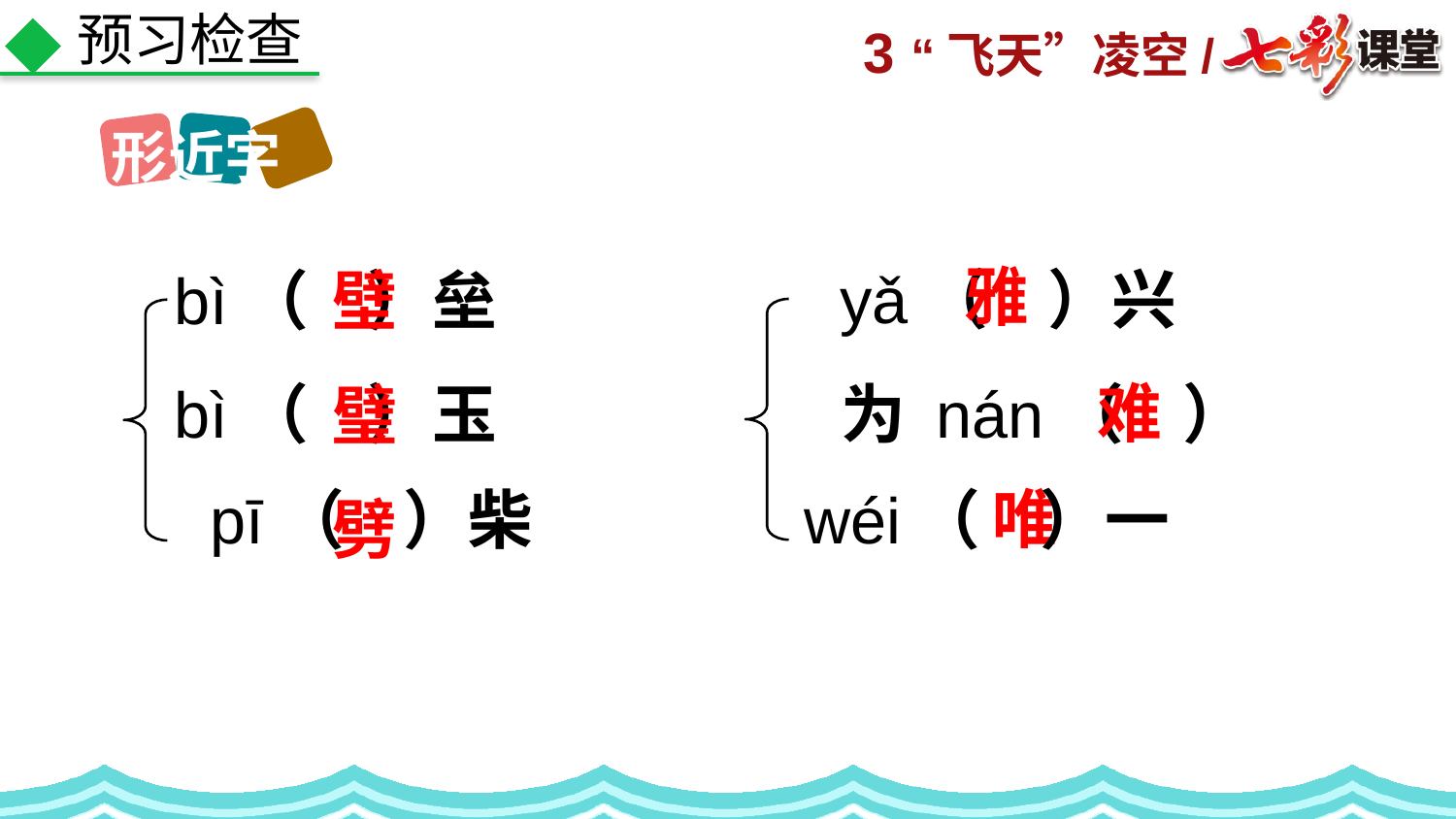

预习检查

形近字

雅
yǎ（    ）兴
bì（    ）垒
壁

难
bì（    ）玉
为 nán（    ）
璧
唯
pī（    ）柴
wéi（    ）一
劈